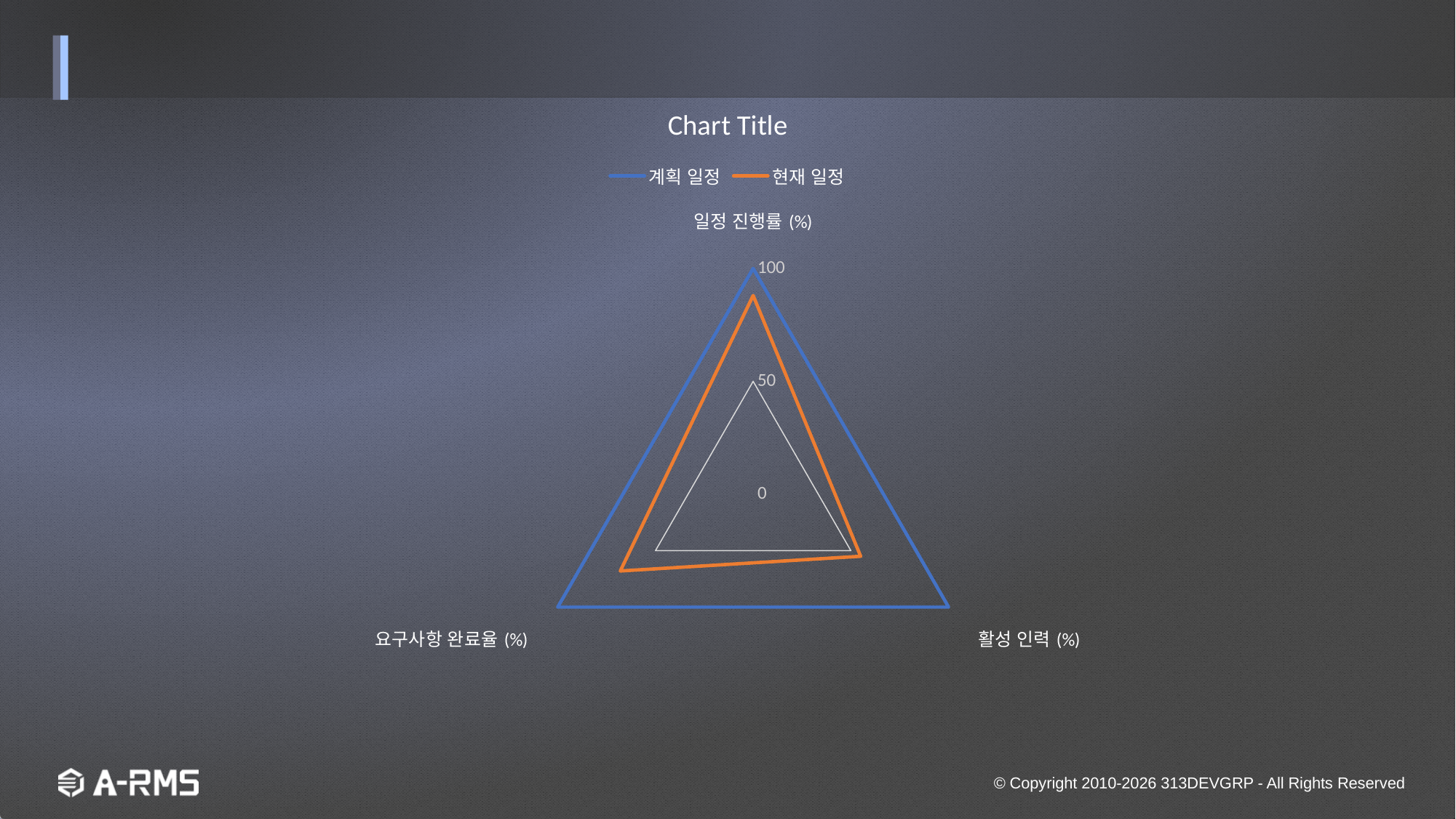

### Chart:

| Category | 계획 일정 | 현재 일정 |
|---|---|---|
| 일정 진행률(%) | 100.0 | 88.0 |
| 활성 인력(%) | 100.0 | 55.0 |
| 요구사항 완료율(%) | 100.0 | 68.0 |